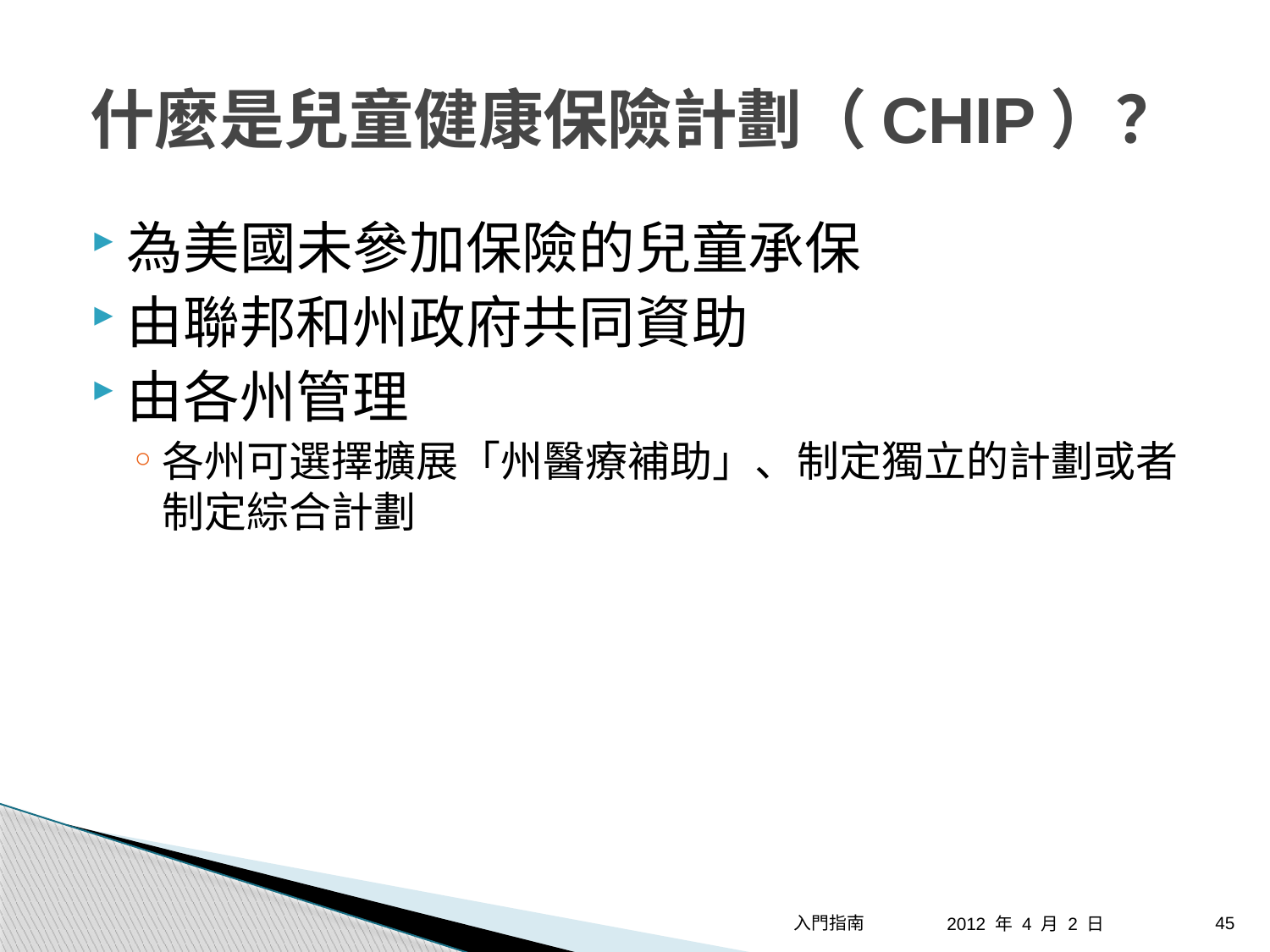

# 什麼是兒童健康保險計劃（CHIP）？
為美國未參加保險的兒童承保
由聯邦和州政府共同資助
由各州管理
各州可選擇擴展「州醫療補助」、制定獨立的計劃或者制定綜合計劃
入門指南
45
2012 年 4 月 2 日